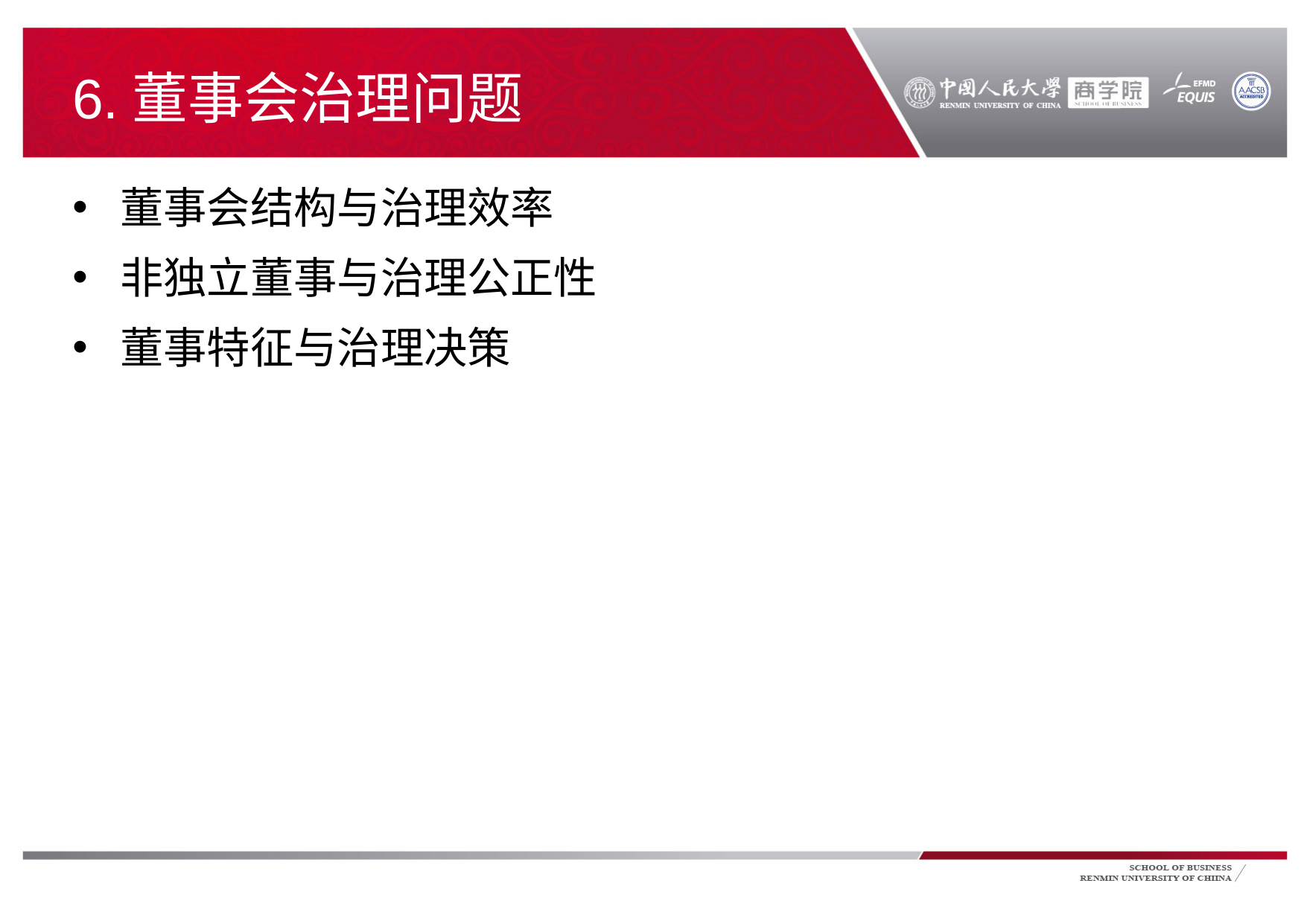

# 6.董事会治理问题
董事会结构与治理效率
非独立董事与治理公正性
董事特征与治理决策